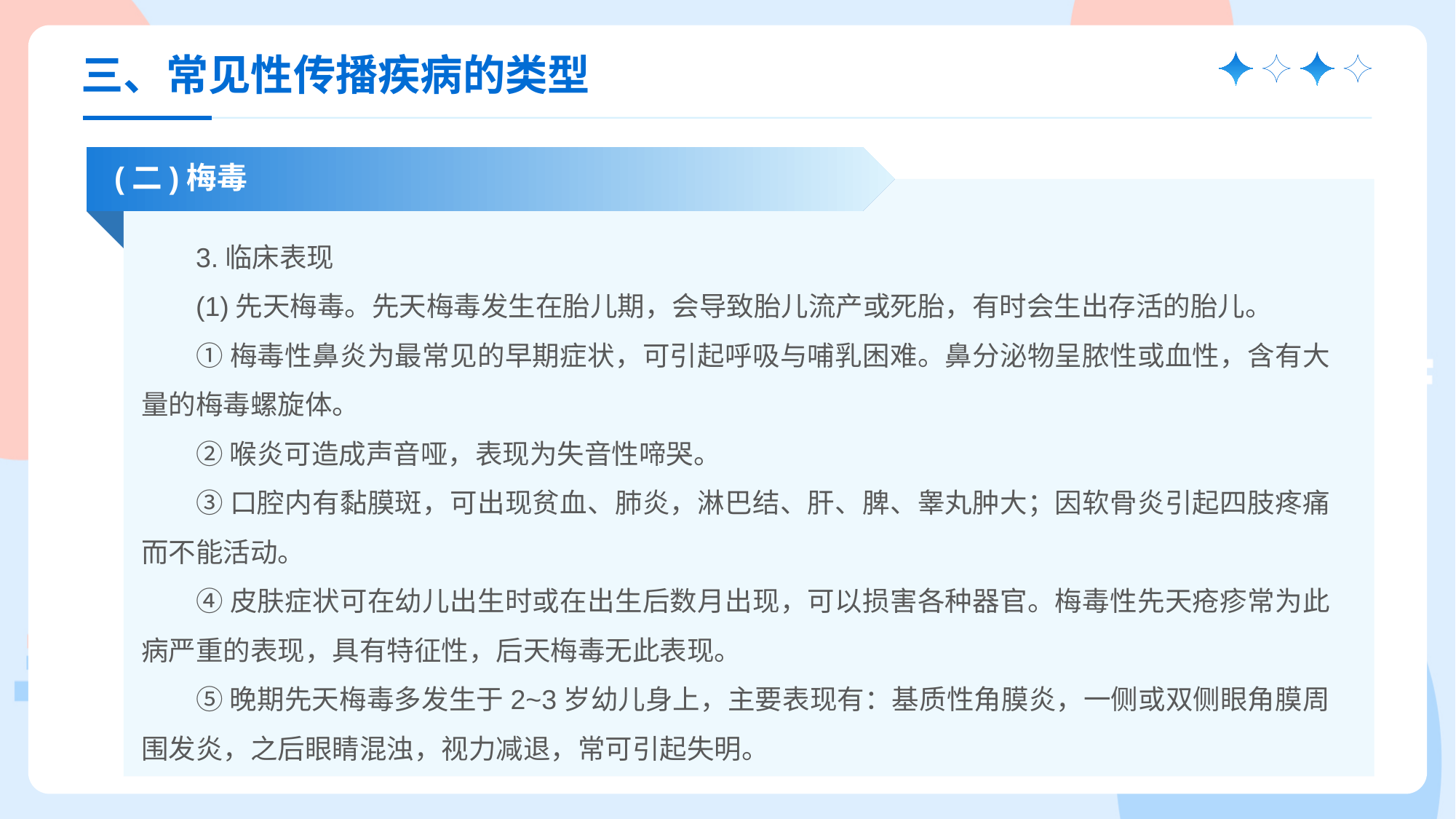

三、常见性传播疾病的类型
(二)梅毒

3.临床表现
(1)先天梅毒。先天梅毒发生在胎儿期，会导致胎儿流产或死胎，有时会生出存活的胎儿。
①梅毒性鼻炎为最常见的早期症状，可引起呼吸与哺乳困难。鼻分泌物呈脓性或血性，含有大量的梅毒螺旋体。
②喉炎可造成声音哑，表现为失音性啼哭。
③口腔内有黏膜斑，可出现贫血、肺炎，淋巴结、肝、脾、睾丸肿大；因软骨炎引起四肢疼痛而不能活动。
④皮肤症状可在幼儿出生时或在出生后数月出现，可以损害各种器官。梅毒性先天疮疹常为此病严重的表现，具有特征性，后天梅毒无此表现。
⑤晚期先天梅毒多发生于2~3岁幼儿身上，主要表现有：基质性角膜炎，一侧或双侧眼角膜周围发炎，之后眼睛混浊，视力减退，常可引起失明。